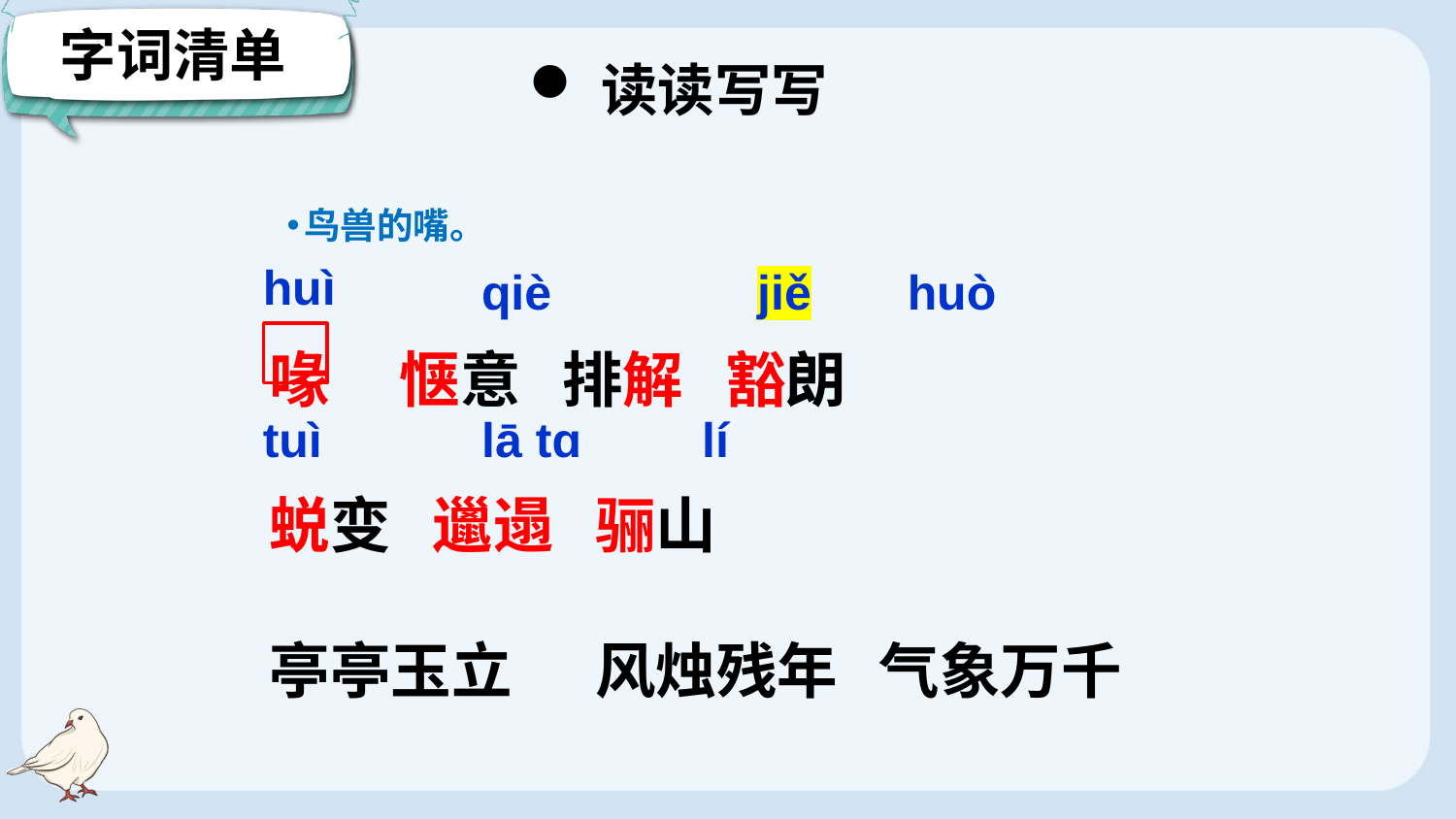

字词清单
读读写写
鸟兽的嘴。
huì
qiè
jiě
huò
喙     惬意   排解   豁朗
蜕变   邋遢   骊山
亭亭玉立      风烛残年   气象万千

tuì
lā tɑ
lí